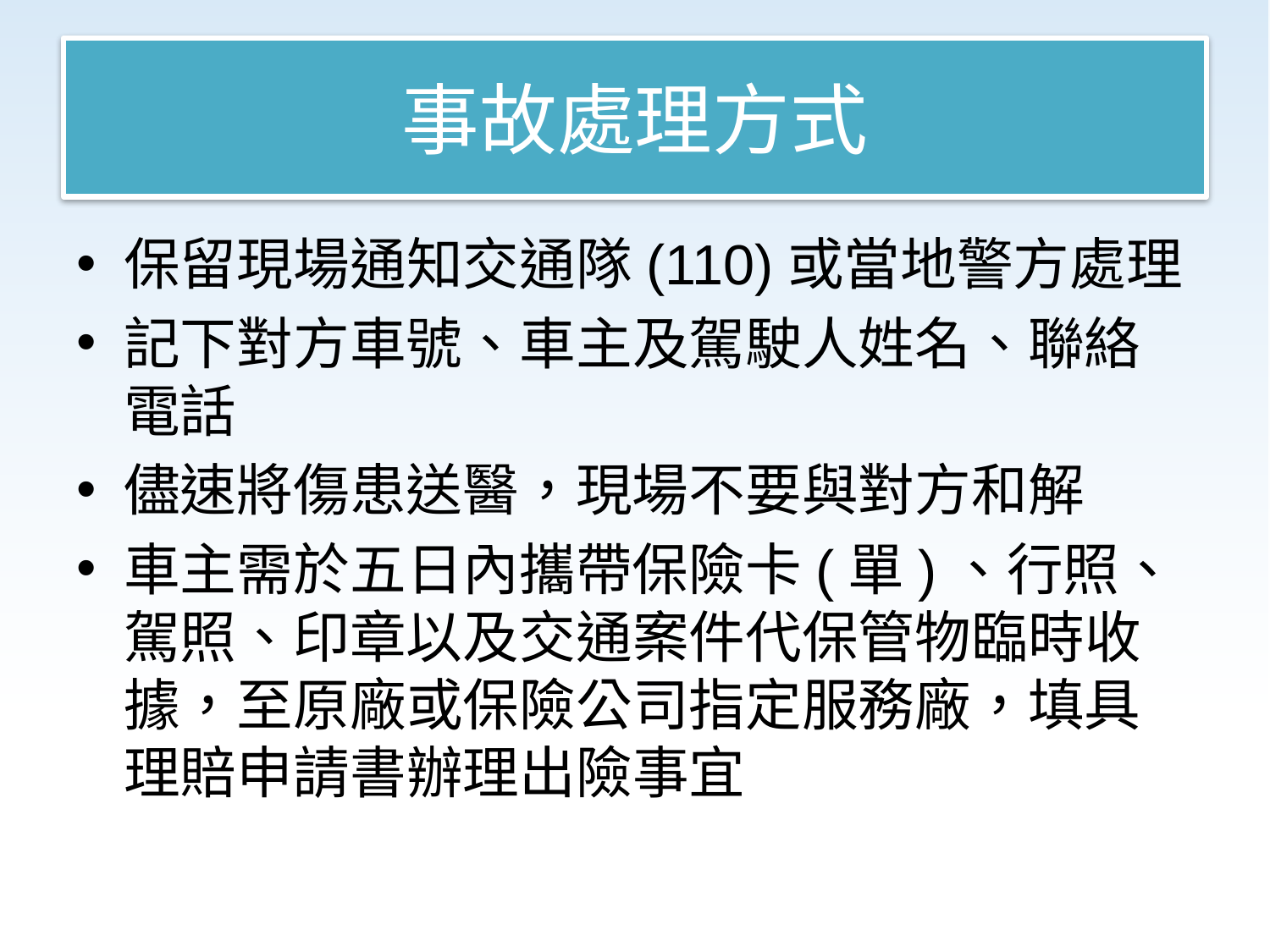

# 事故處理方式
保留現場通知交通隊(110)或當地警方處理
記下對方車號、車主及駕駛人姓名、聯絡電話
儘速將傷患送醫，現場不要與對方和解
車主需於五日內攜帶保險卡(單)、行照、駕照、印章以及交通案件代保管物臨時收據，至原廠或保險公司指定服務廠，填具理賠申請書辦理出險事宜